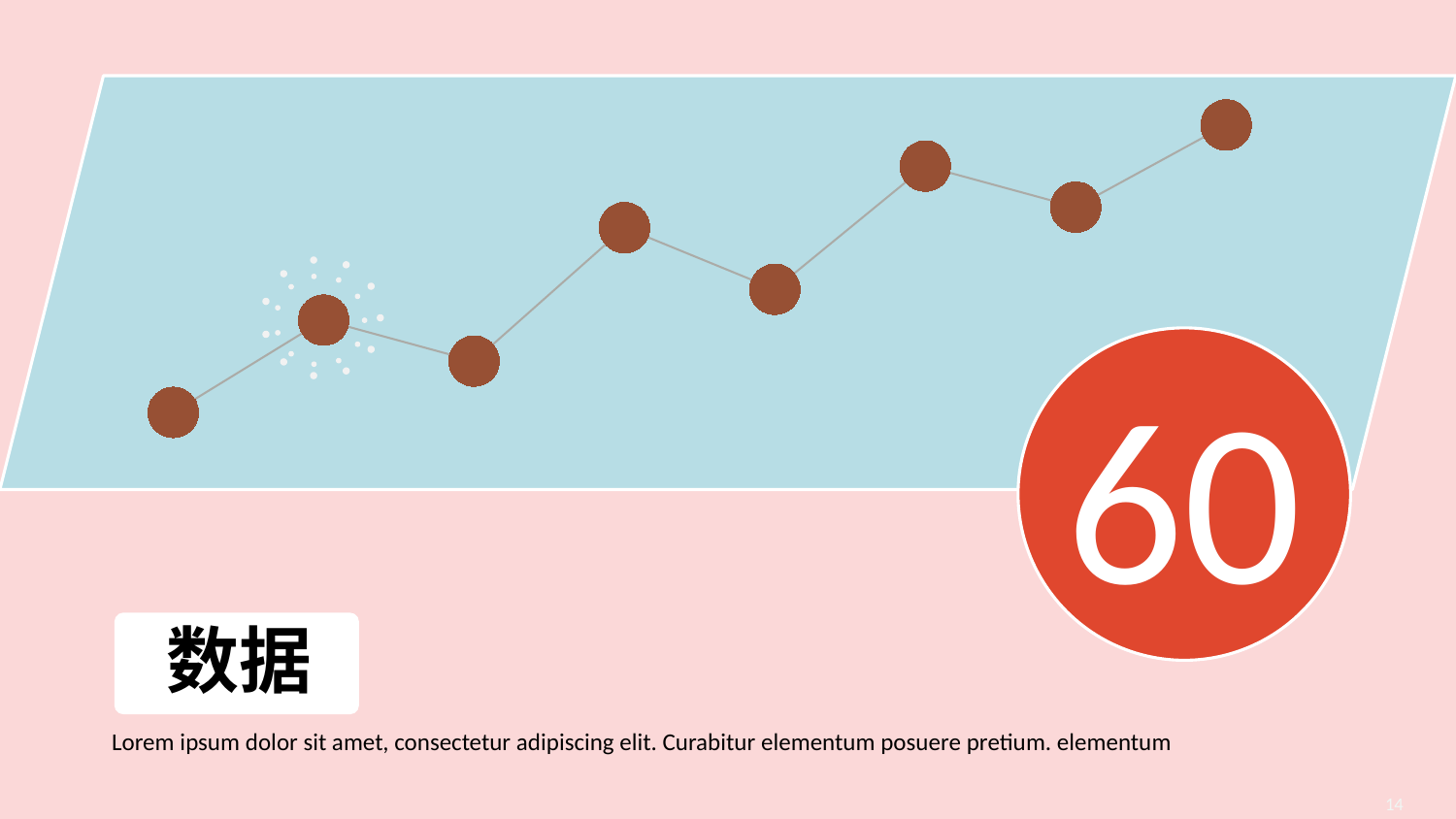

### Chart

| Category | 系列 1 |
|---|---|
| A | 1.8 |
| B | 2.7 |
| C | 2.3 |
| D | 3.6 |
| E | 3.0 |
| F | 4.2 |
| G | 3.8 |
| H | 4.6 |

60
数据

Lorem ipsum dolor sit amet, consectetur adipiscing elit. Curabitur elementum posuere pretium. elementum